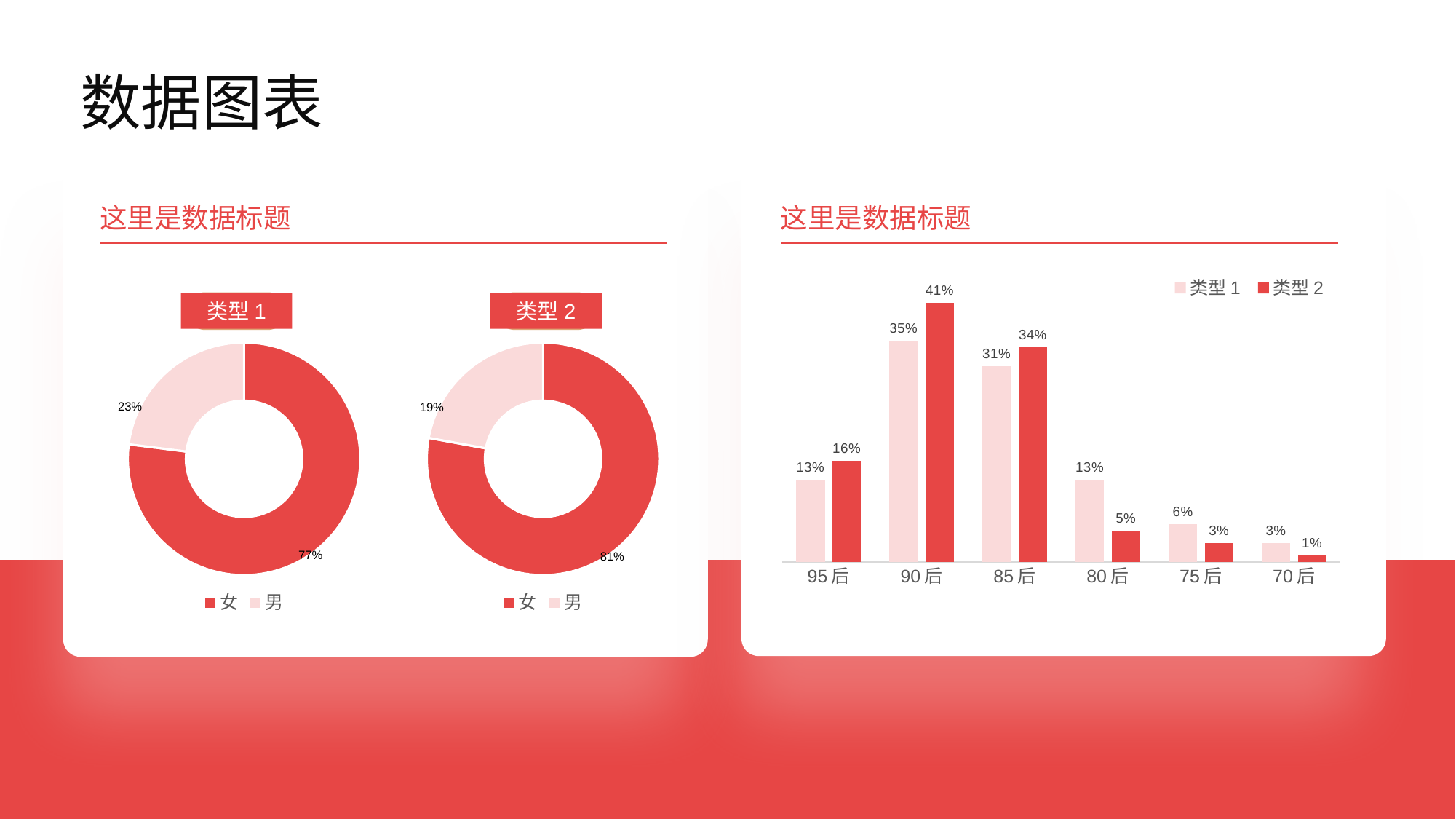

数据图表

这里是数据标题
这里是数据标题

### Chart

| Category | 类型1 | 类型2 |
|---|---|---|
| 95后 | 0.13 | 0.16 |
| 90后 | 0.35 | 0.41 |
| 85后 | 0.31 | 0.34 |
| 80后 | 0.13 | 0.05 |
| 75后 | 0.06 | 0.03 |
| 70后 | 0.03 | 0.01 |

类型1
类型2

### Chart

| Category | 销售额 |
|---|---|
| 女 | 0.77 |
| 男 | 0.23 |

### Chart

| Category | 销售额 |
|---|---|
| 女 | 0.81 |
| 男 | 0.23 |
23%
19%
77%
81%